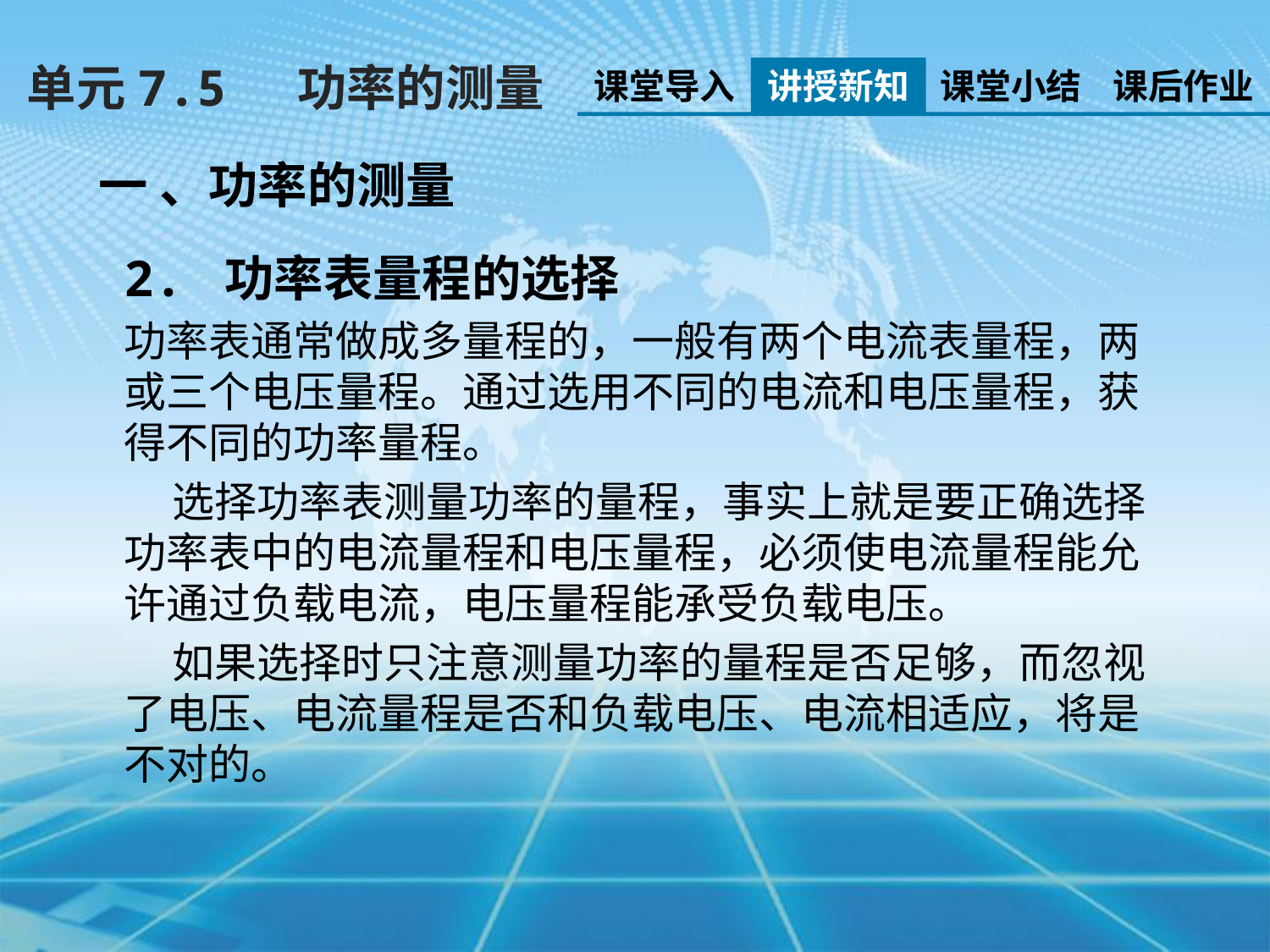

单元7.5  功率的测量
课堂导入
讲授新知
课堂小结
课后作业
一 、功率的测量
2. 功率表量程的选择
功率表通常做成多量程的，一般有两个电流表量程，两或三个电压量程。通过选用不同的电流和电压量程，获得不同的功率量程。
    选择功率表测量功率的量程，事实上就是要正确选择功率表中的电流量程和电压量程，必须使电流量程能允许通过负载电流，电压量程能承受负载电压。
    如果选择时只注意测量功率的量程是否足够，而忽视了电压、电流量程是否和负载电压、电流相适应，将是不对的。